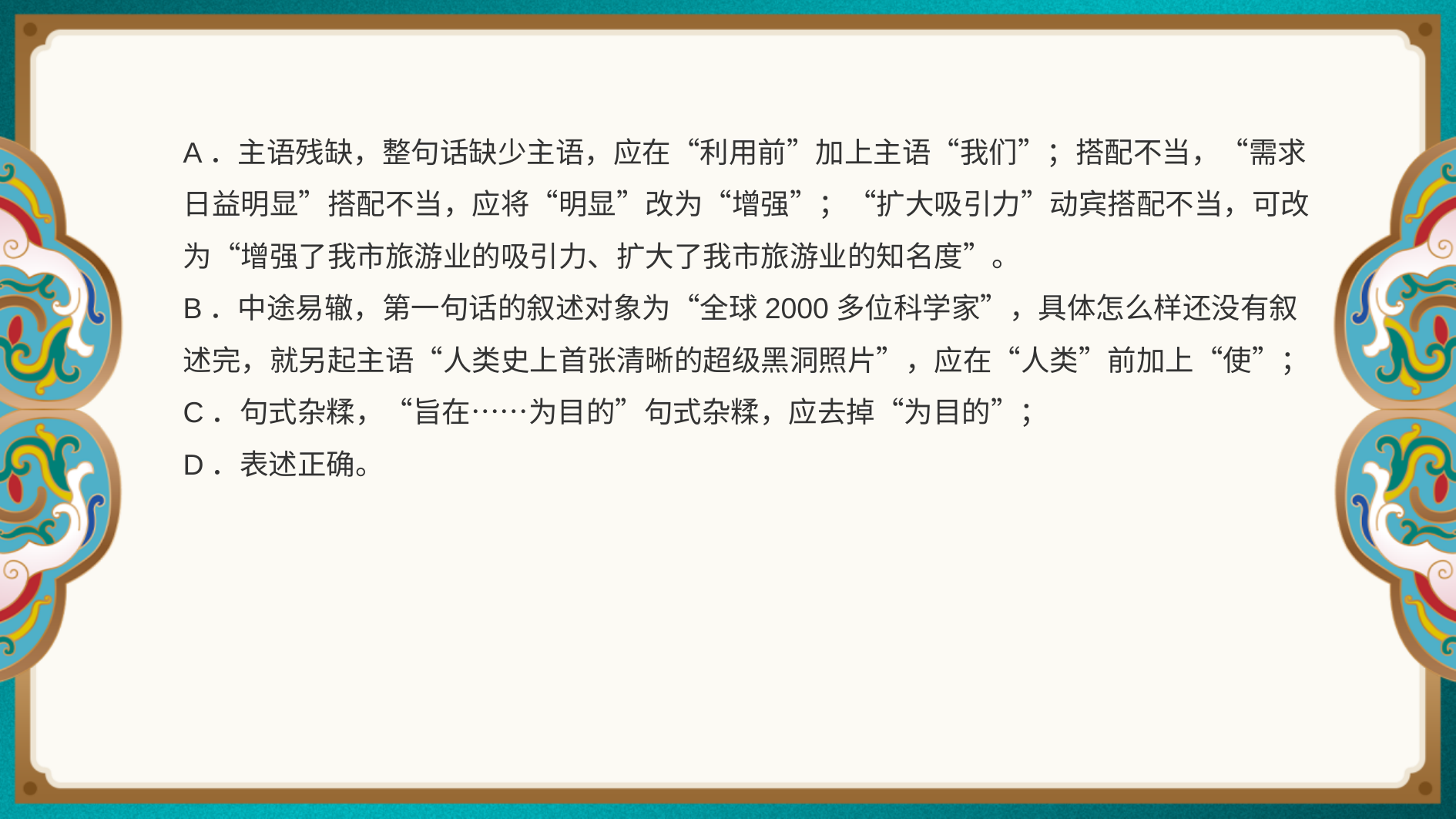

A．主语残缺，整句话缺少主语，应在“利用前”加上主语“我们”；搭配不当，“需求日益明显”搭配不当，应将“明显”改为“增强”；“扩大吸引力”动宾搭配不当，可改为“增强了我市旅游业的吸引力、扩大了我市旅游业的知名度”。
B．中途易辙，第一句话的叙述对象为“全球2000多位科学家”，具体怎么样还没有叙述完，就另起主语“人类史上首张清晰的超级黑洞照片”，应在“人类”前加上“使”；
C．句式杂糅，“旨在……为目的”句式杂糅，应去掉“为目的”；
D．表述正确。